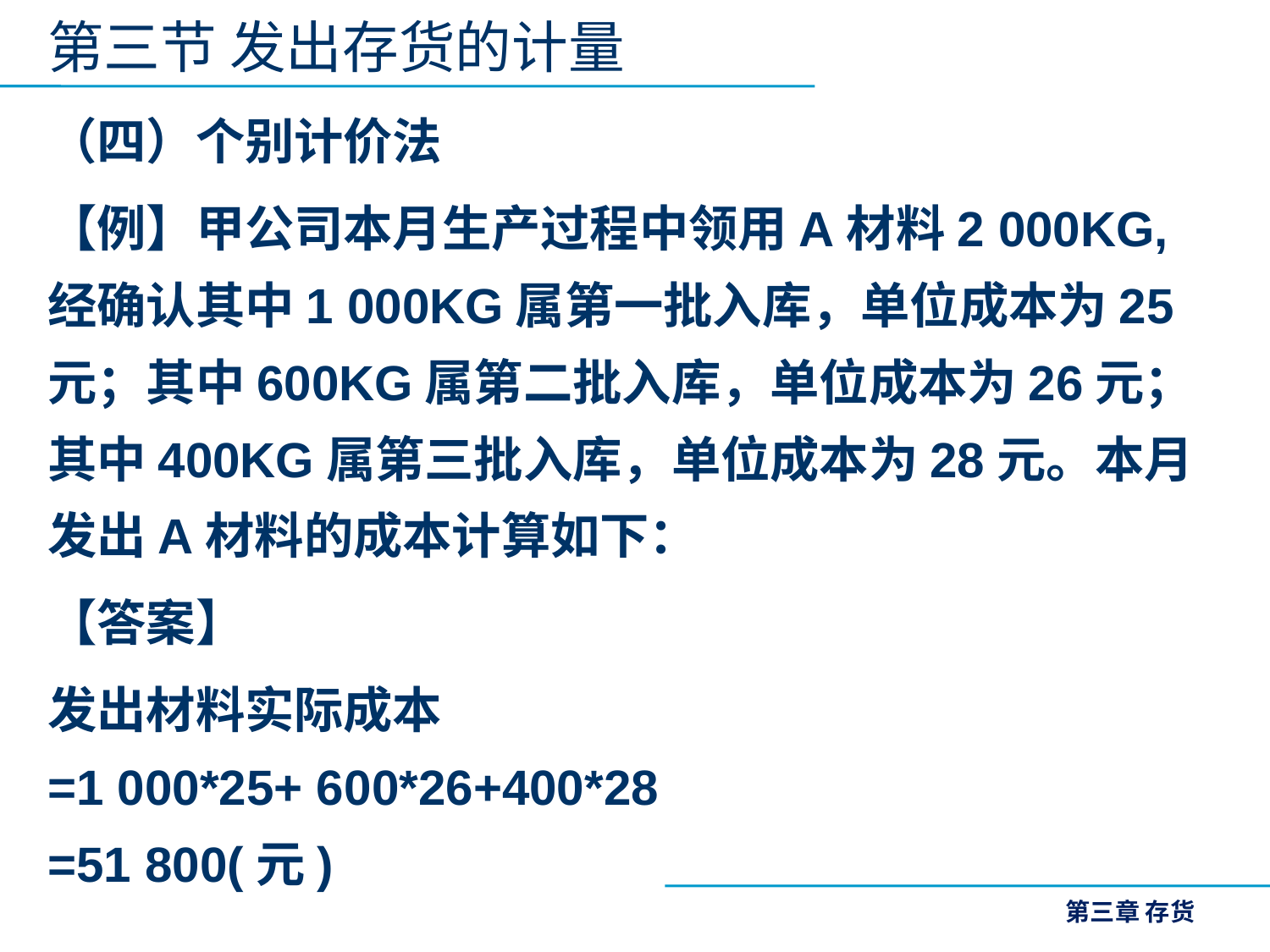

第三节 发出存货的计量
（四）个别计价法
【例】甲公司本月生产过程中领用A材料2 000KG,经确认其中1 000KG属第一批入库，单位成本为25元；其中600KG属第二批入库，单位成本为26元；其中400KG属第三批入库，单位成本为28元。本月发出A材料的成本计算如下：
【答案】
发出材料实际成本
=1 000*25+ 600*26+400*28
=51 800(元)